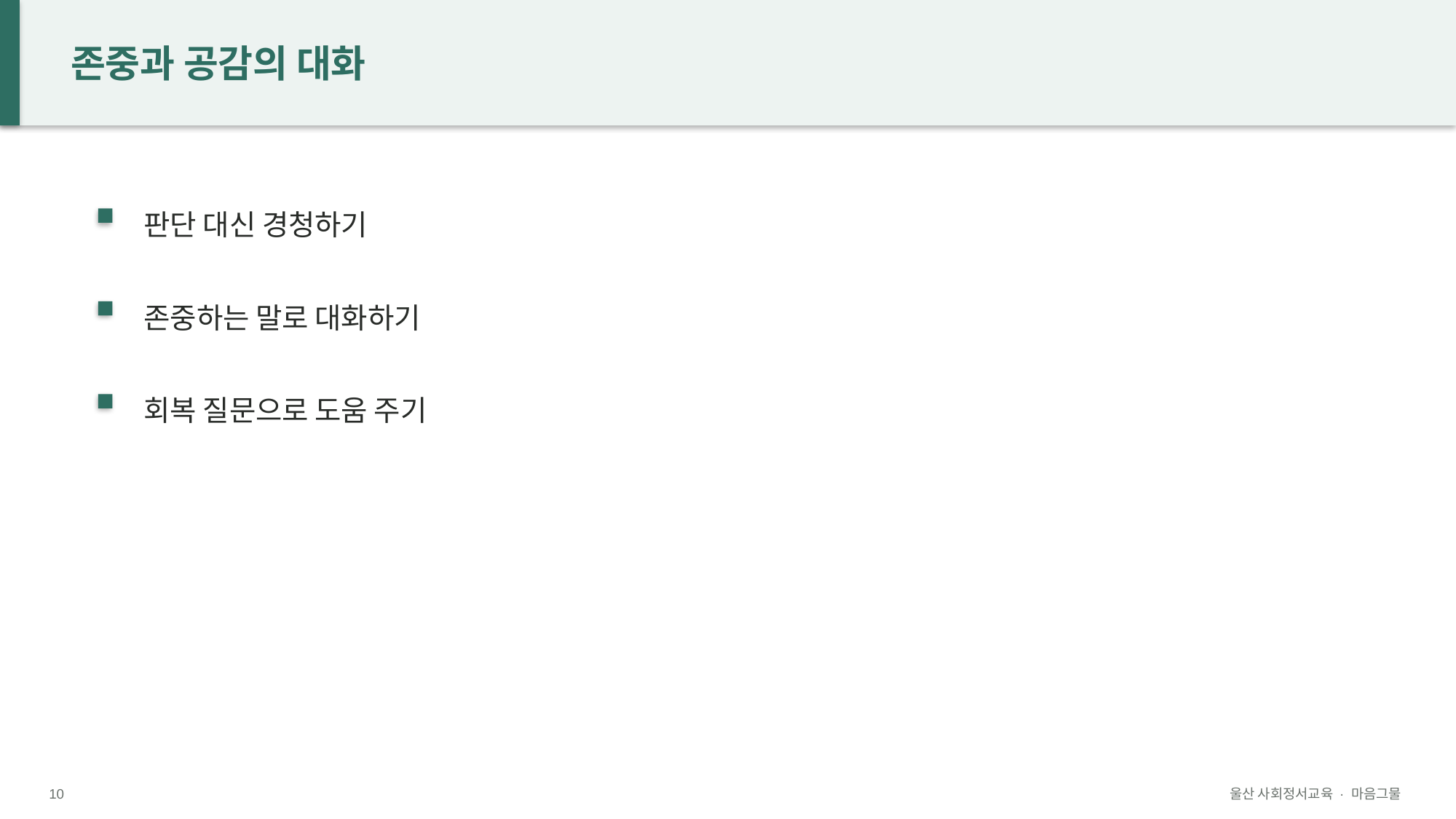

존중과 공감의 대화
판단 대신 경청하기

존중하는 말로 대화하기

회복 질문으로 도움 주기

10
울산 사회정서교육 · 마음그물